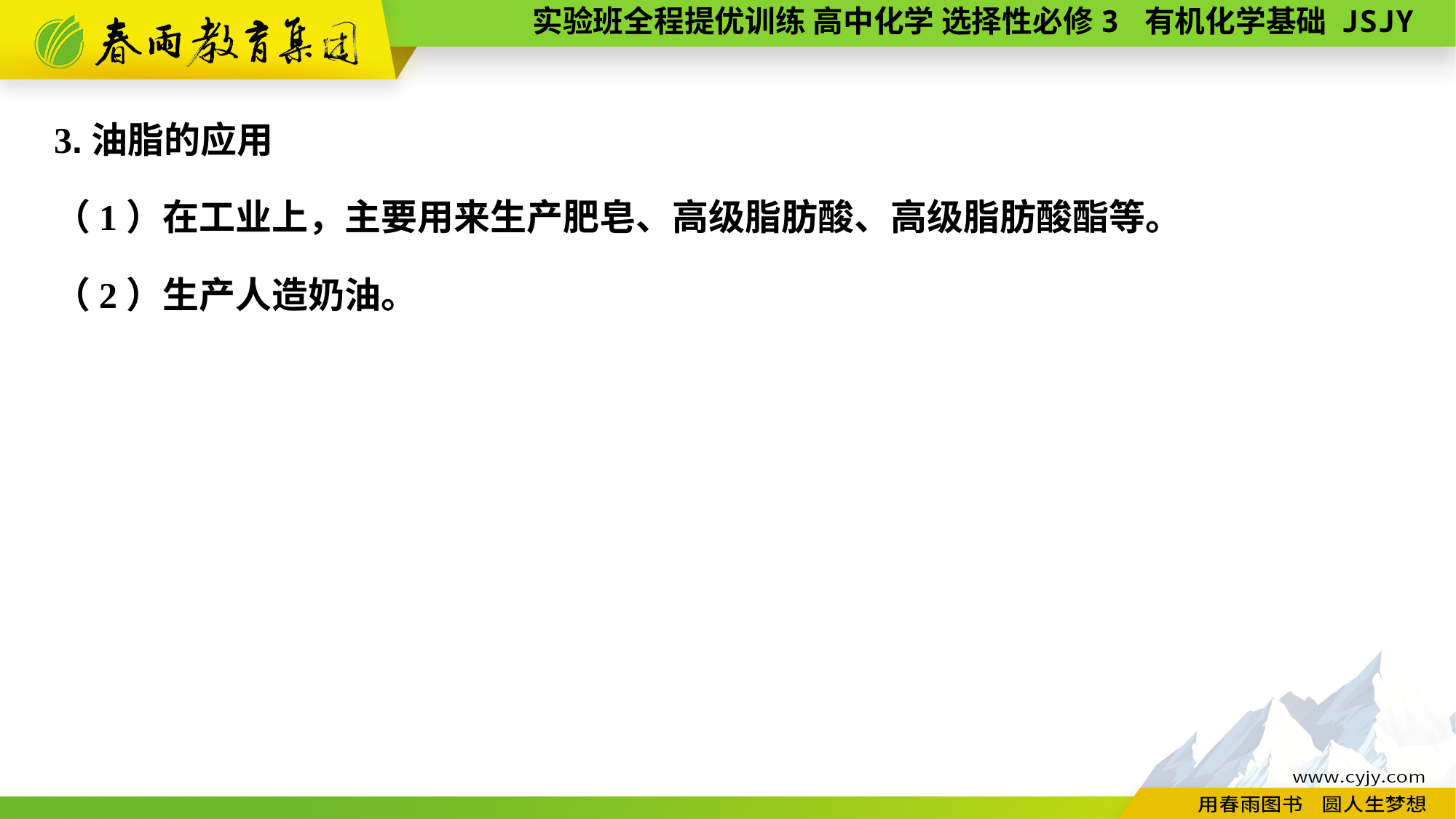

3.油脂的应用
（1）在工业上，主要用来生产肥皂、高级脂肪酸、高级脂肪酸酯等。
（2）生产人造奶油。